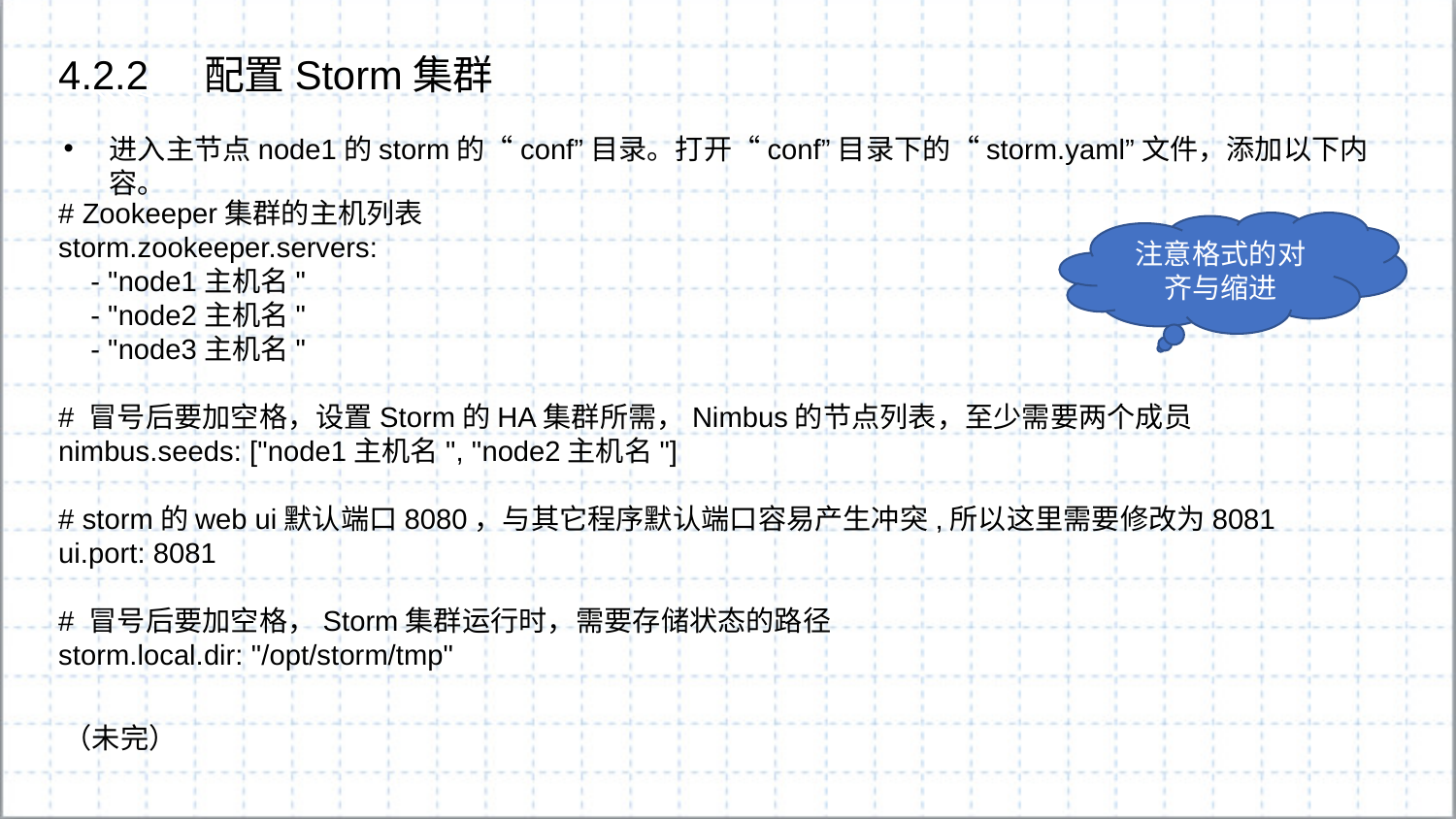

4.2.2	配置Storm集群
进入主节点node1的storm的“conf”目录。打开“conf”目录下的“storm.yaml”文件，添加以下内容。
# Zookeeper集群的主机列表
storm.zookeeper.servers:
    - "node1主机名"
    - "node2主机名"
    - "node3主机名"

# 冒号后要加空格，设置Storm的HA集群所需，Nimbus的节点列表，至少需要两个成员
nimbus.seeds: ["node1主机名", "node2主机名"]

# storm的web ui默认端口8080，与其它程序默认端口容易产生冲突,所以这里需要修改为8081
ui.port: 8081

# 冒号后要加空格，Storm集群运行时，需要存储状态的路径
storm.local.dir: "/opt/storm/tmp"
注意格式的对齐与缩进
（未完）